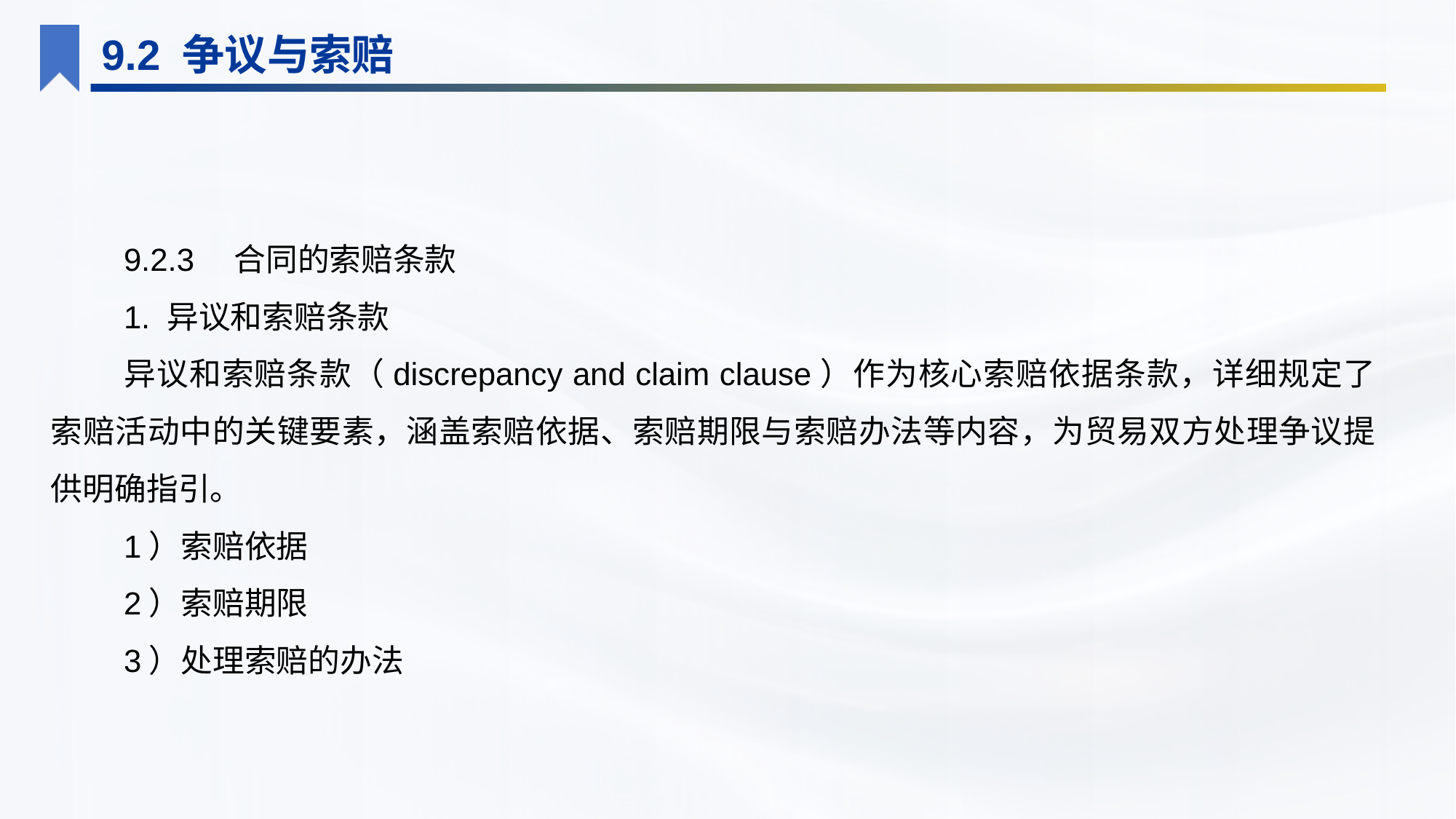

9.2 争议与索赔
9.2.3　合同的索赔条款
1. 异议和索赔条款
异议和索赔条款（discrepancy and claim clause）作为核心索赔依据条款，详细规定了索赔活动中的关键要素，涵盖索赔依据、索赔期限与索赔办法等内容，为贸易双方处理争议提供明确指引。
1）索赔依据
2）索赔期限
3）处理索赔的办法